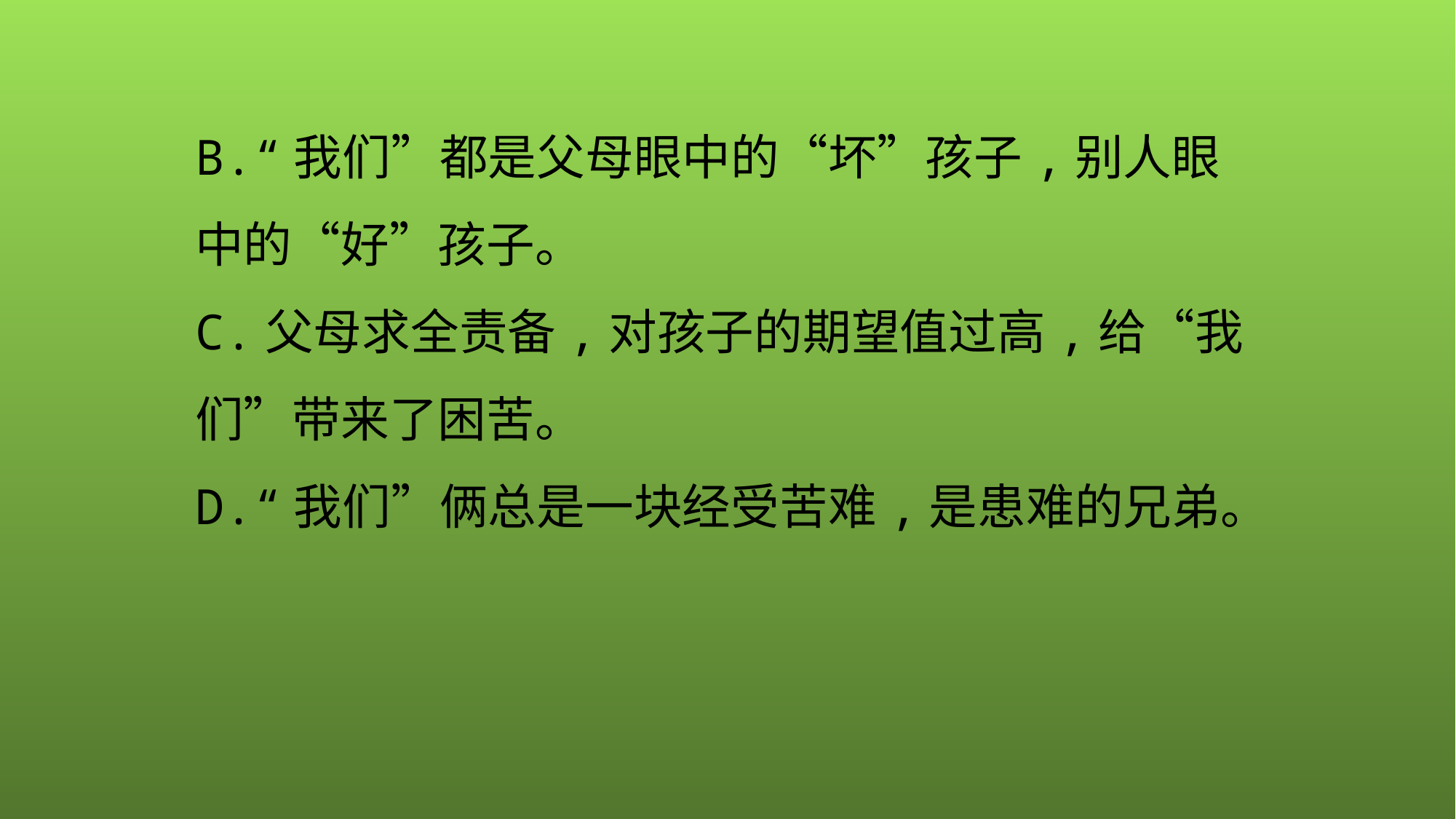

B.“我们”都是父母眼中的“坏”孩子,别人眼中的“好”孩子。
C.父母求全责备,对孩子的期望值过高,给“我们”带来了困苦。
D.“我们”俩总是一块经受苦难,是患难的兄弟。